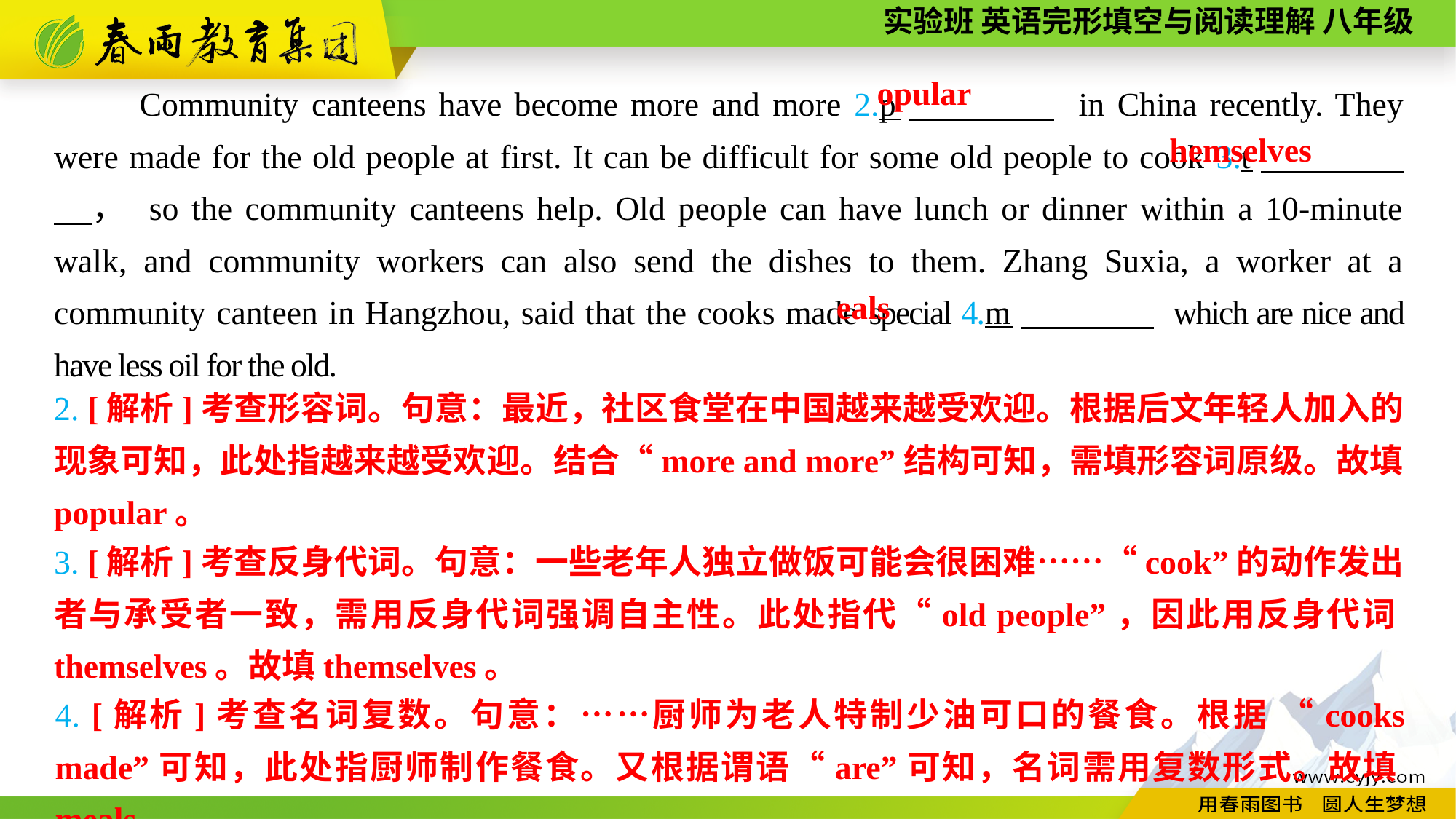

Community canteens have become more and more 2.p　　　　 in China recently. They were made for the old people at first. It can be difficult for some old people to cook 3.t　　    　　， so the community canteens help. Old people can have lunch or dinner within a 10-minute walk, and community workers can also send the dishes to them. Zhang Suxia, a worker at a community canteen in Hangzhou, said that the cooks made special 4.m　        　 which are nice and have less oil for the old.
opular
hemselves
eals
2. [解析]考查形容词。句意：最近，社区食堂在中国越来越受欢迎。根据后文年轻人加入的现象可知，此处指越来越受欢迎。结合“more and more”结构可知，需填形容词原级。故填popular。
3. [解析]考查反身代词。句意：一些老年人独立做饭可能会很困难……“cook”的动作发出者与承受者一致，需用反身代词强调自主性。此处指代“old people”，因此用反身代词themselves。故填themselves。
4. [解析]考查名词复数。句意：……厨师为老人特制少油可口的餐食。根据 “cooks made”可知，此处指厨师制作餐食。又根据谓语“are”可知，名词需用复数形式。故填meals。